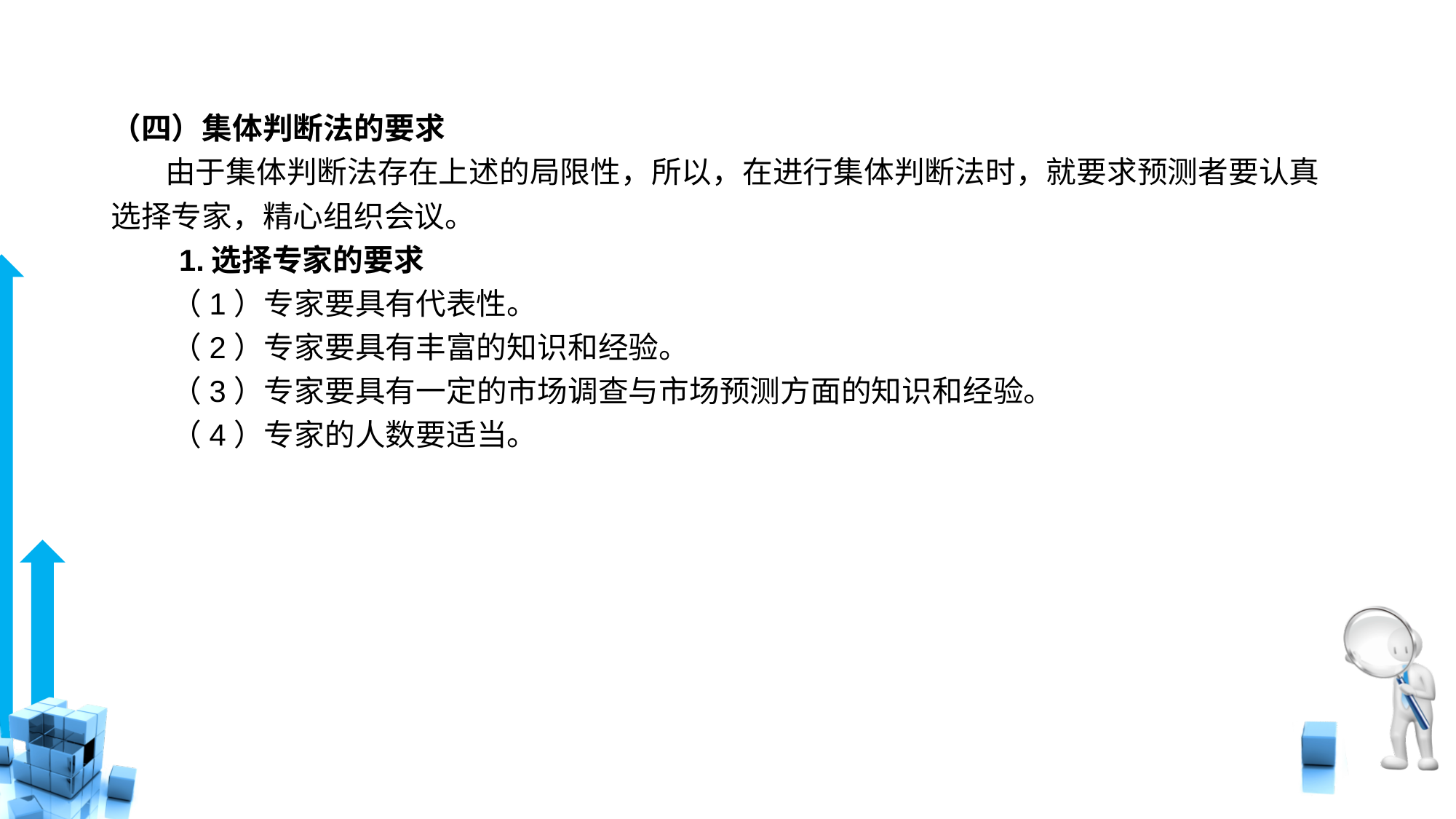

# （四）集体判断法的要求
       由于集体判断法存在上述的局限性，所以，在进行集体判断法时，就要求预测者要认真选择专家，精心组织会议。
　　1.选择专家的要求
　　（1）专家要具有代表性。
　　（2）专家要具有丰富的知识和经验。
　　（3）专家要具有一定的市场调查与市场预测方面的知识和经验。
　　（4）专家的人数要适当。